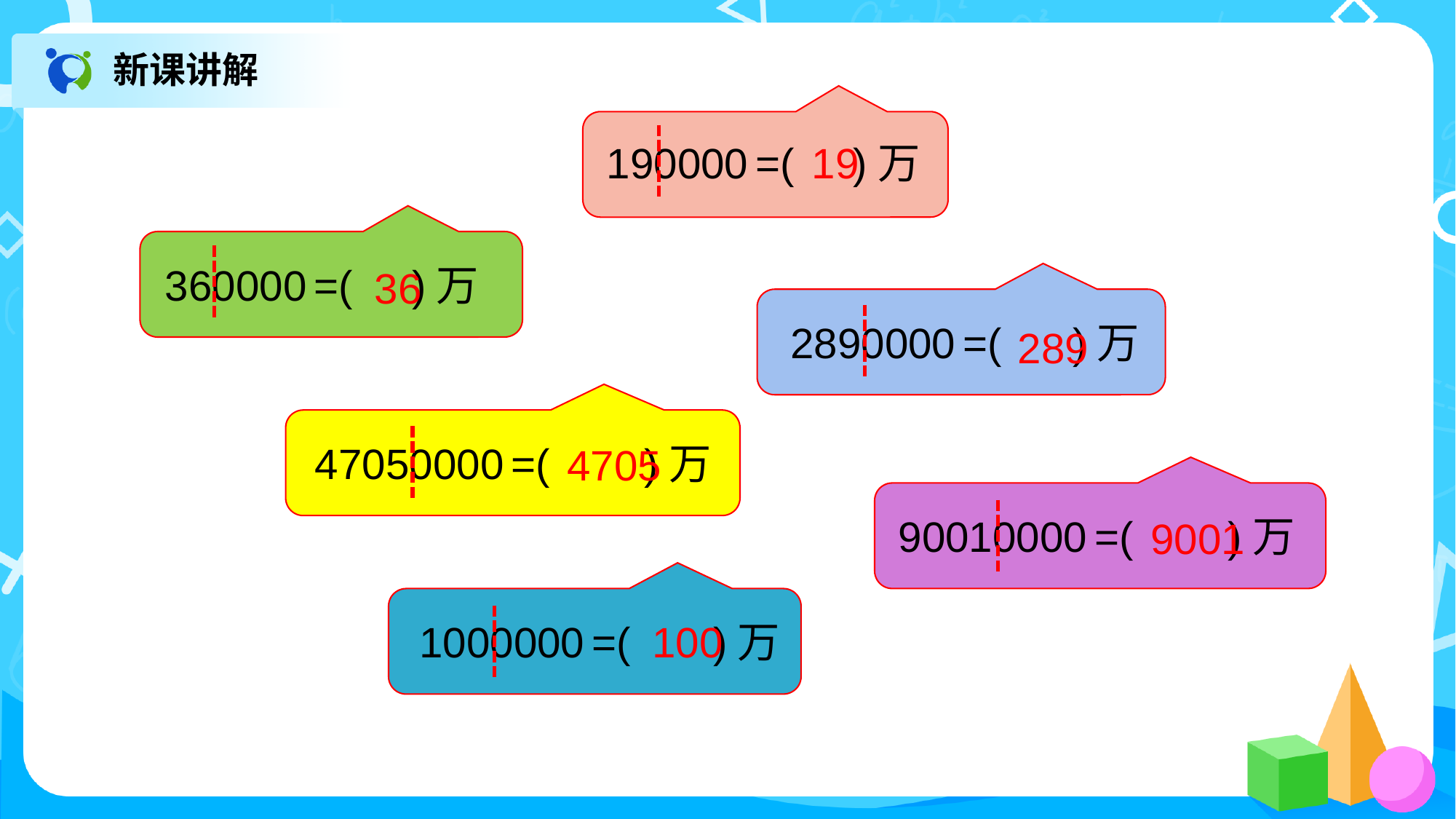

新课讲解

190000 =(     )万
19

360000 =(     )万
36

2890000 =(      )万
289

47050000 =(        )万
4705

90010000 =(        )万
9001

1000000 =(       )万
100